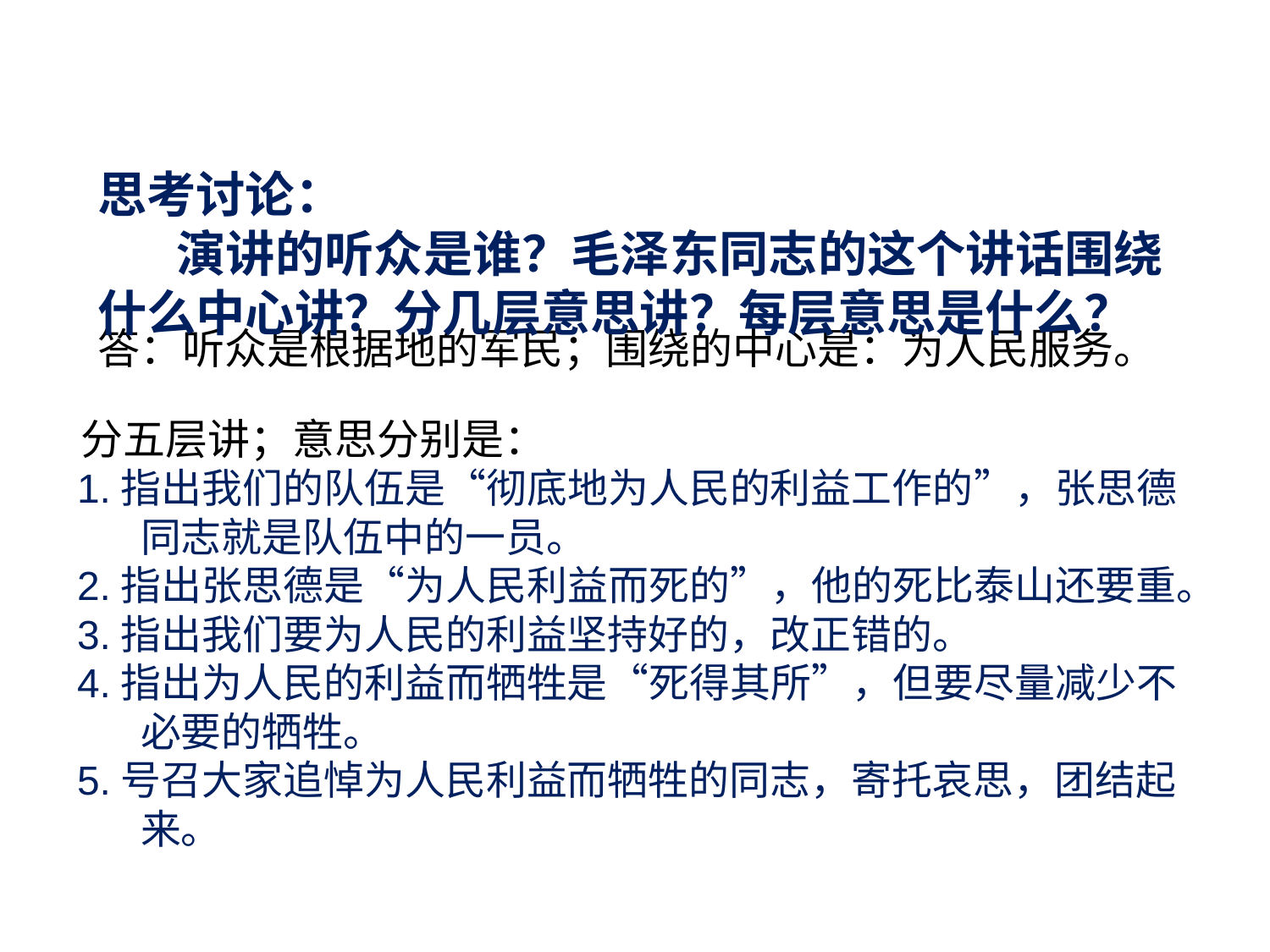

思考讨论：
      演讲的听众是谁？毛泽东同志的这个讲话围绕什么中心讲？分几层意思讲？每层意思是什么？
答：听众是根据地的军民；围绕的中心是：为人民服务。
      分五层讲；意思分别是：
1.指出我们的队伍是“彻底地为人民的利益工作的”，张思德同志就是队伍中的一员。
2.指出张思德是“为人民利益而死的”，他的死比泰山还要重。
3.指出我们要为人民的利益坚持好的，改正错的。
4.指出为人民的利益而牺牲是“死得其所”，但要尽量减少不必要的牺牲。
5.号召大家追悼为人民利益而牺牲的同志，寄托哀思，团结起来。